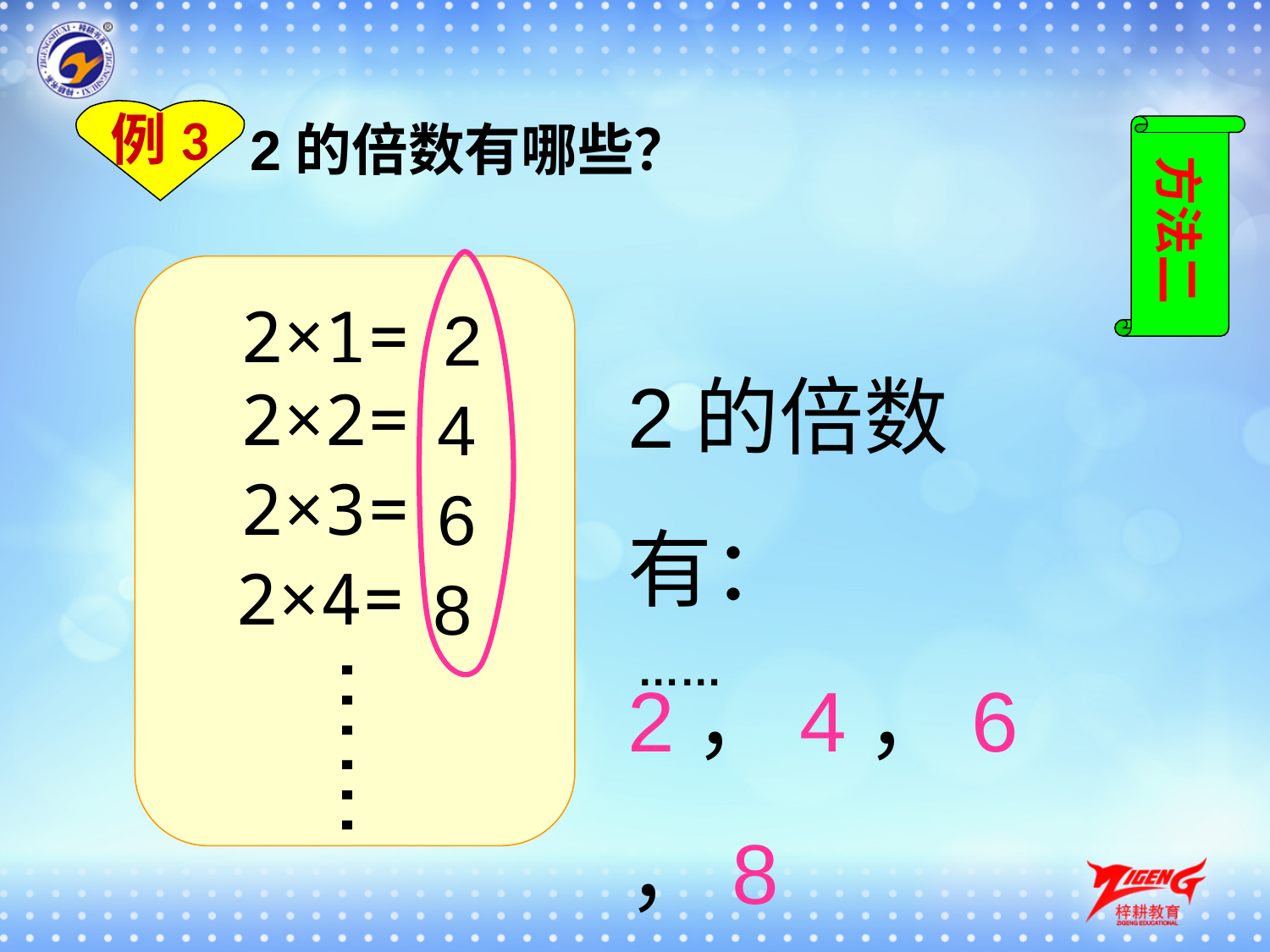

例3
2的倍数有哪些？
方法二

2×1=
2
2的倍数有：2，4，6，8

2×2=
4
2×3=
6
2×4=
8
……
……